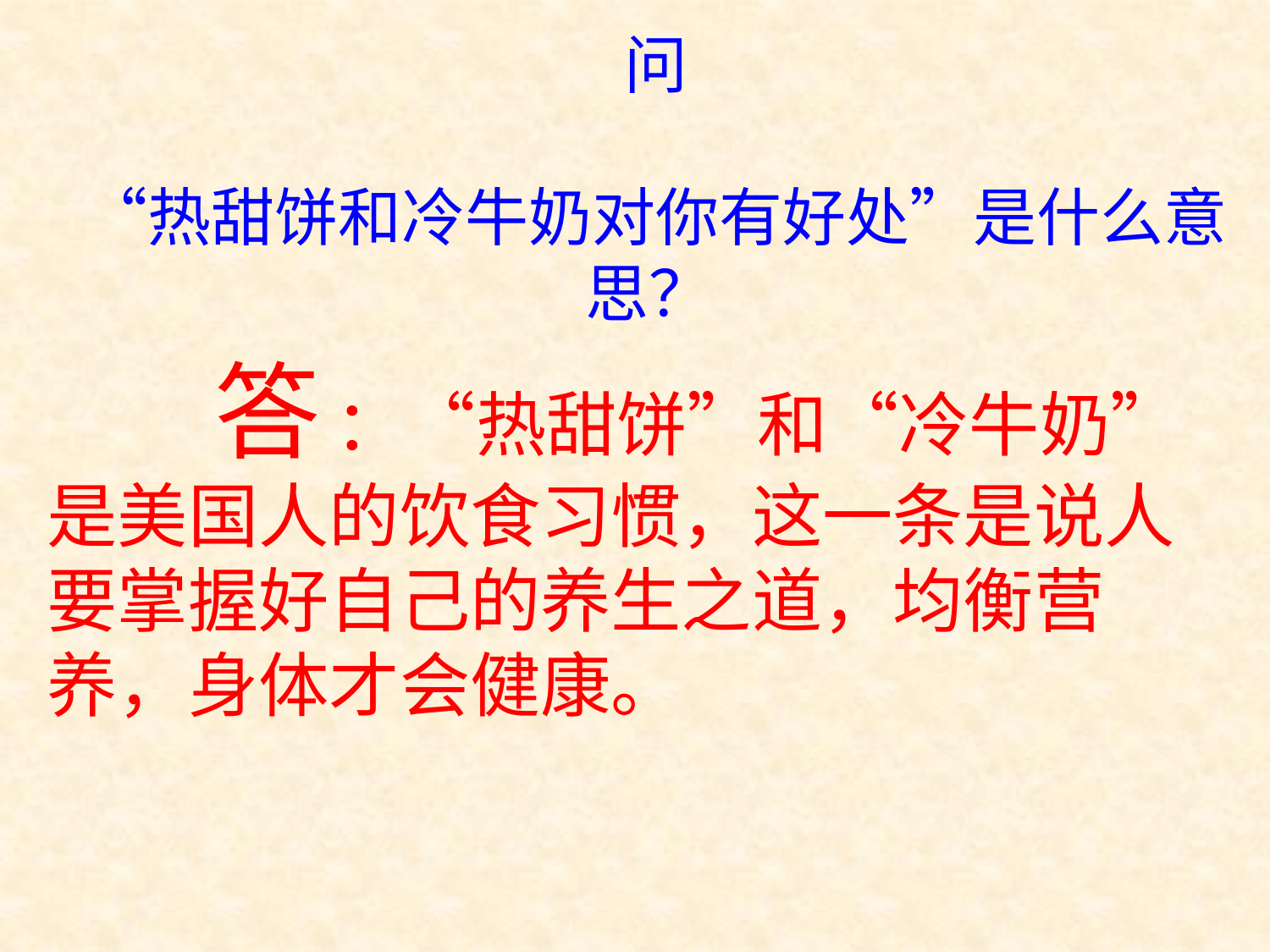

# 问 “热甜饼和冷牛奶对你有好处”是什么意思？
      答 ：“热甜饼”和“冷牛奶”是美国人的饮食习惯，这一条是说人要掌握好自己的养生之道，均衡营养，身体才会健康。